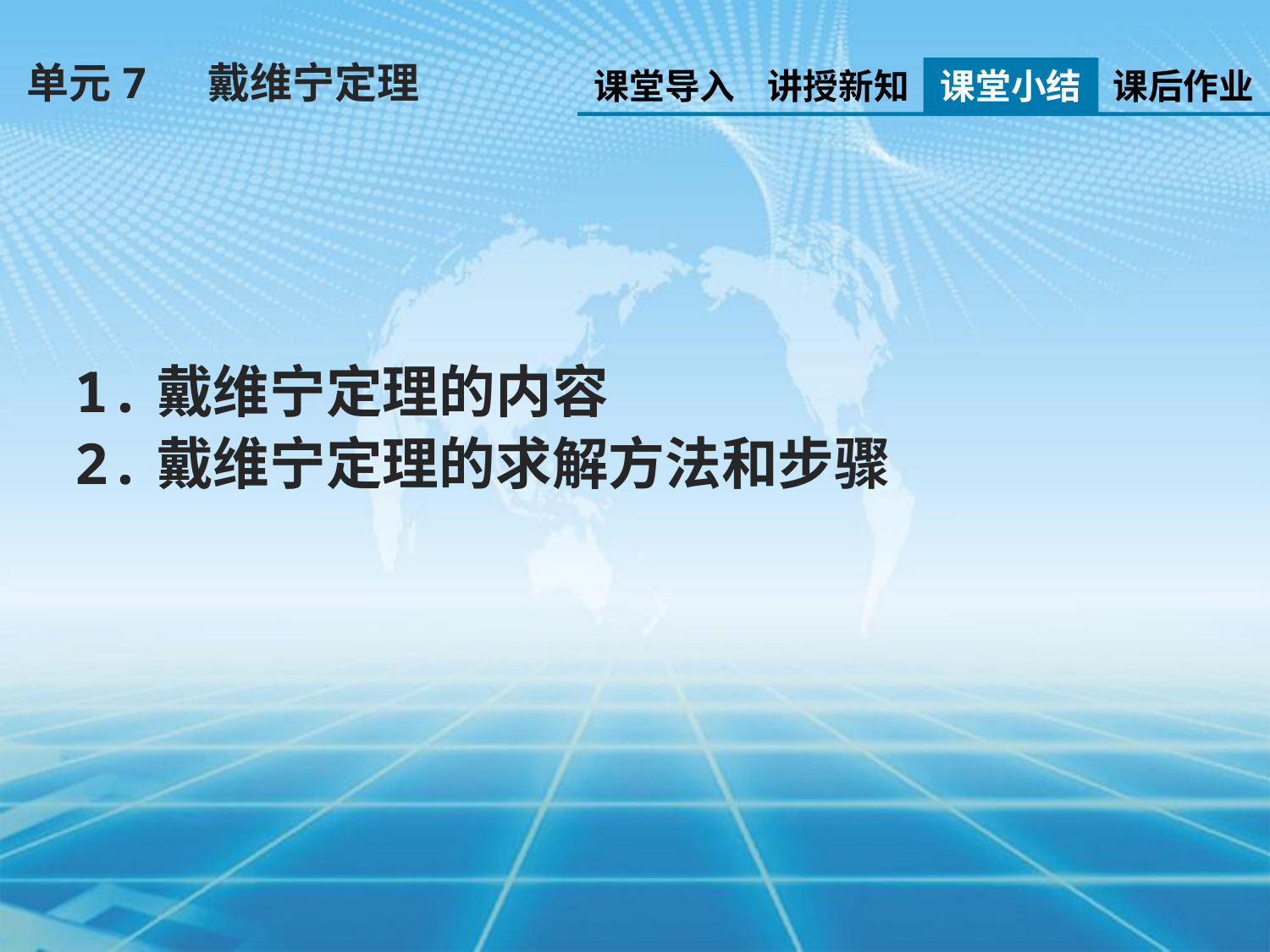

单元7  戴维宁定理
课堂导入
讲授新知
课堂小结
课后作业
1.戴维宁定理的内容
2.戴维宁定理的求解方法和步骤